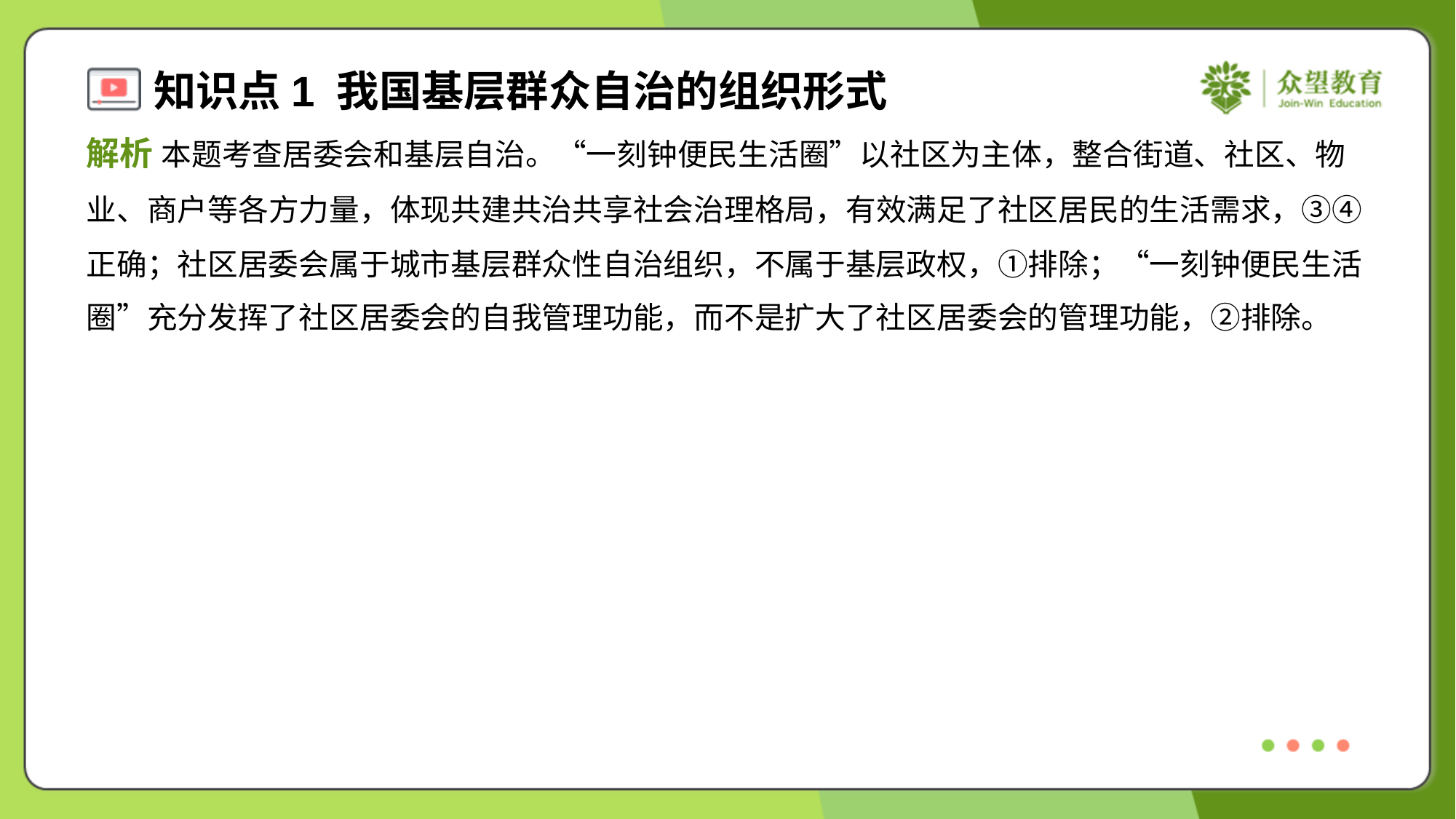

解析 本题考查居委会和基层自治。“一刻钟便民生活圈”以社区为主体，整合街道、社区、物
业、商户等各方力量，体现共建共治共享社会治理格局，有效满足了社区居民的生活需求，③④
正确；社区居委会属于城市基层群众性自治组织，不属于基层政权，①排除；“一刻钟便民生活
圈”充分发挥了社区居委会的自我管理功能，而不是扩大了社区居委会的管理功能，②排除。